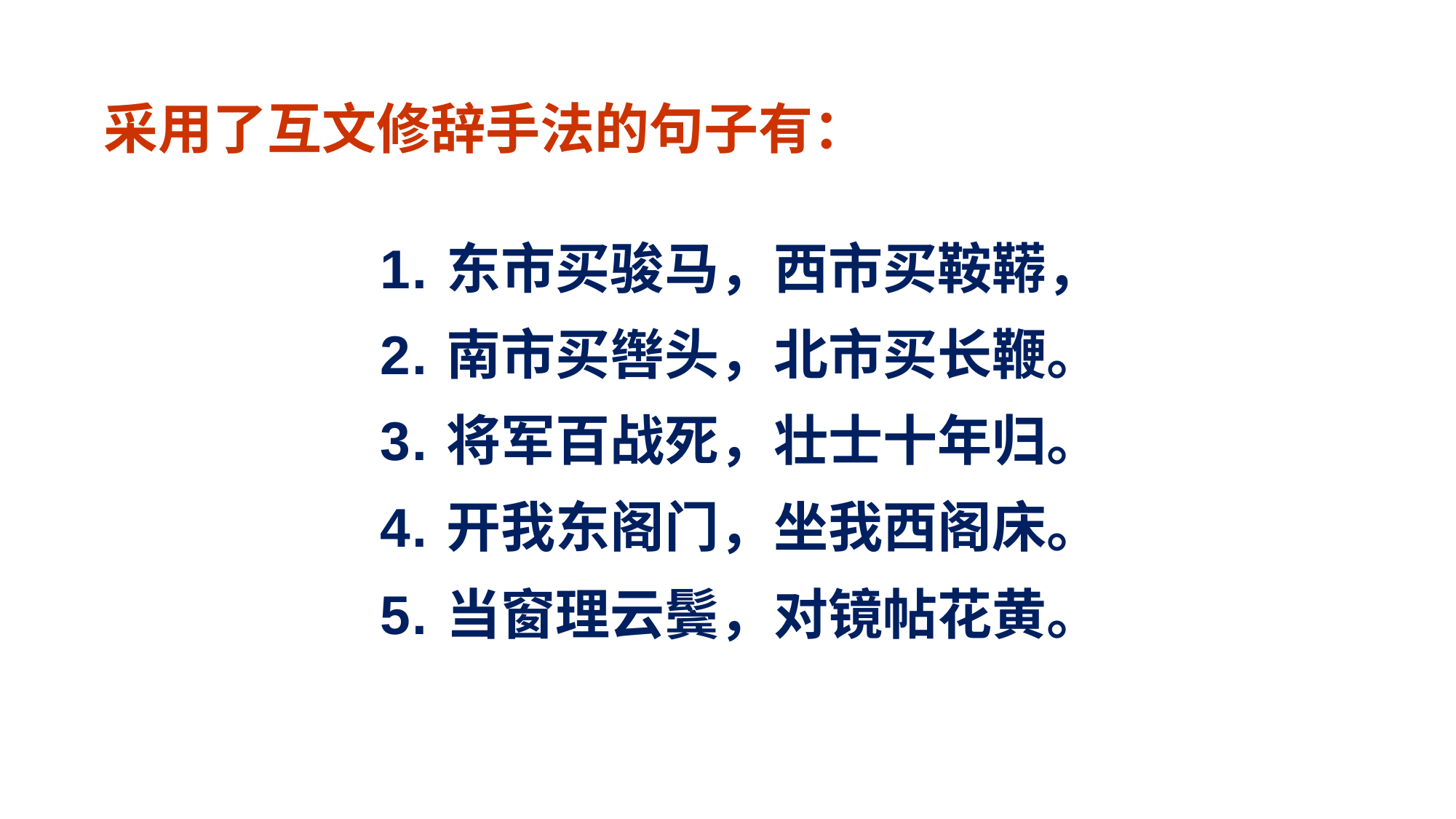

采用了互文修辞手法的句子有：
东市买骏马，西市买鞍鞯，
南市买辔头，北市买长鞭。
将军百战死，壮士十年归。
开我东阁门，坐我西阁床。
当窗理云鬓，对镜帖花黄。